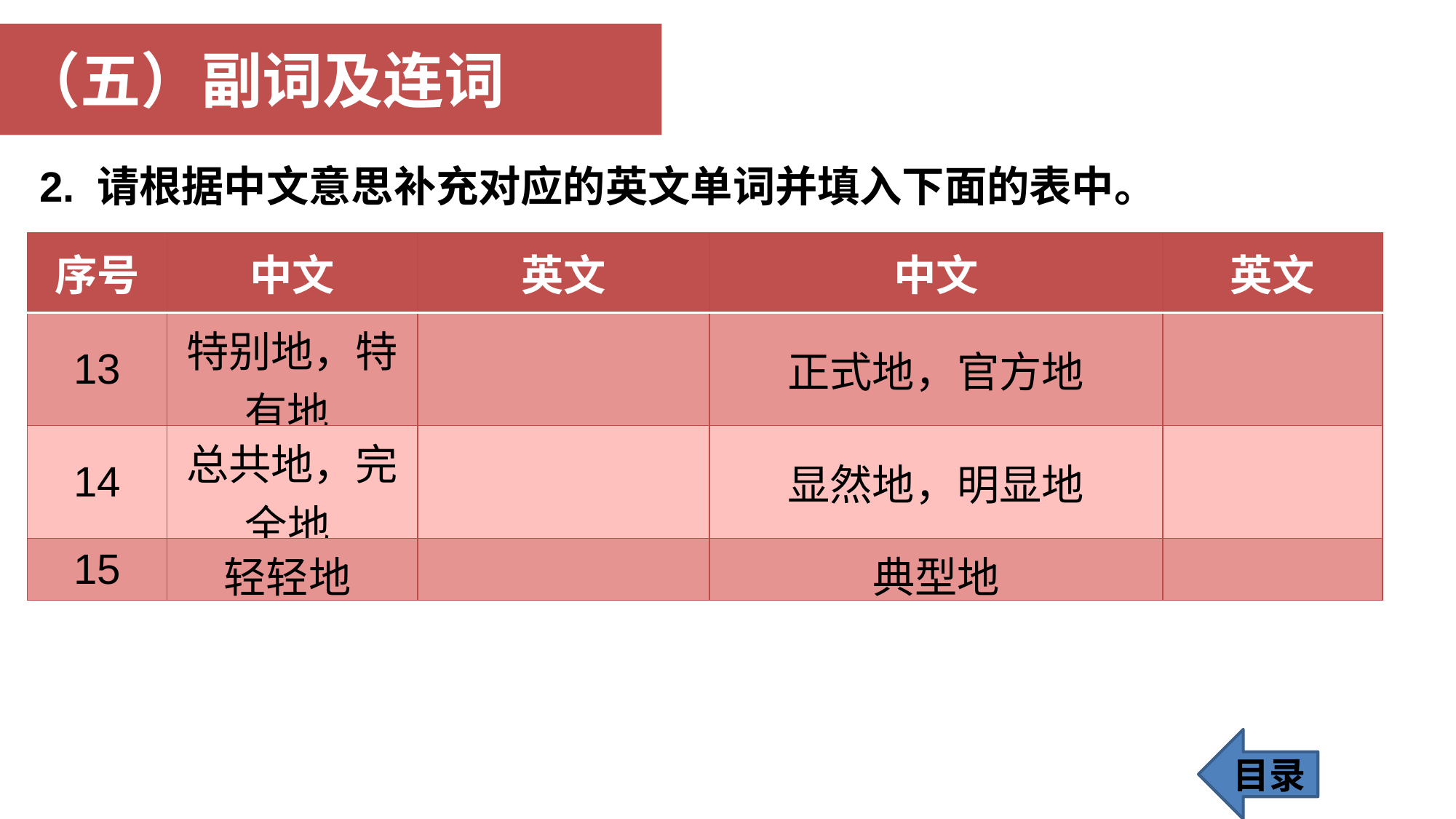

（五）副词及连词
2. 请根据中文意思补充对应的英文单词并填入下面的表中。
| 序号 | 中文 | 英文 | 中文 | 英文 |
| --- | --- | --- | --- | --- |
| 13 | 特别地，特有地 |  | 正式地，官方地 |  |
| 14 | 总共地，完全地 |  | 显然地，明显地 |  |
| 15 | 轻轻地 |  | 典型地 |  |
目录
133